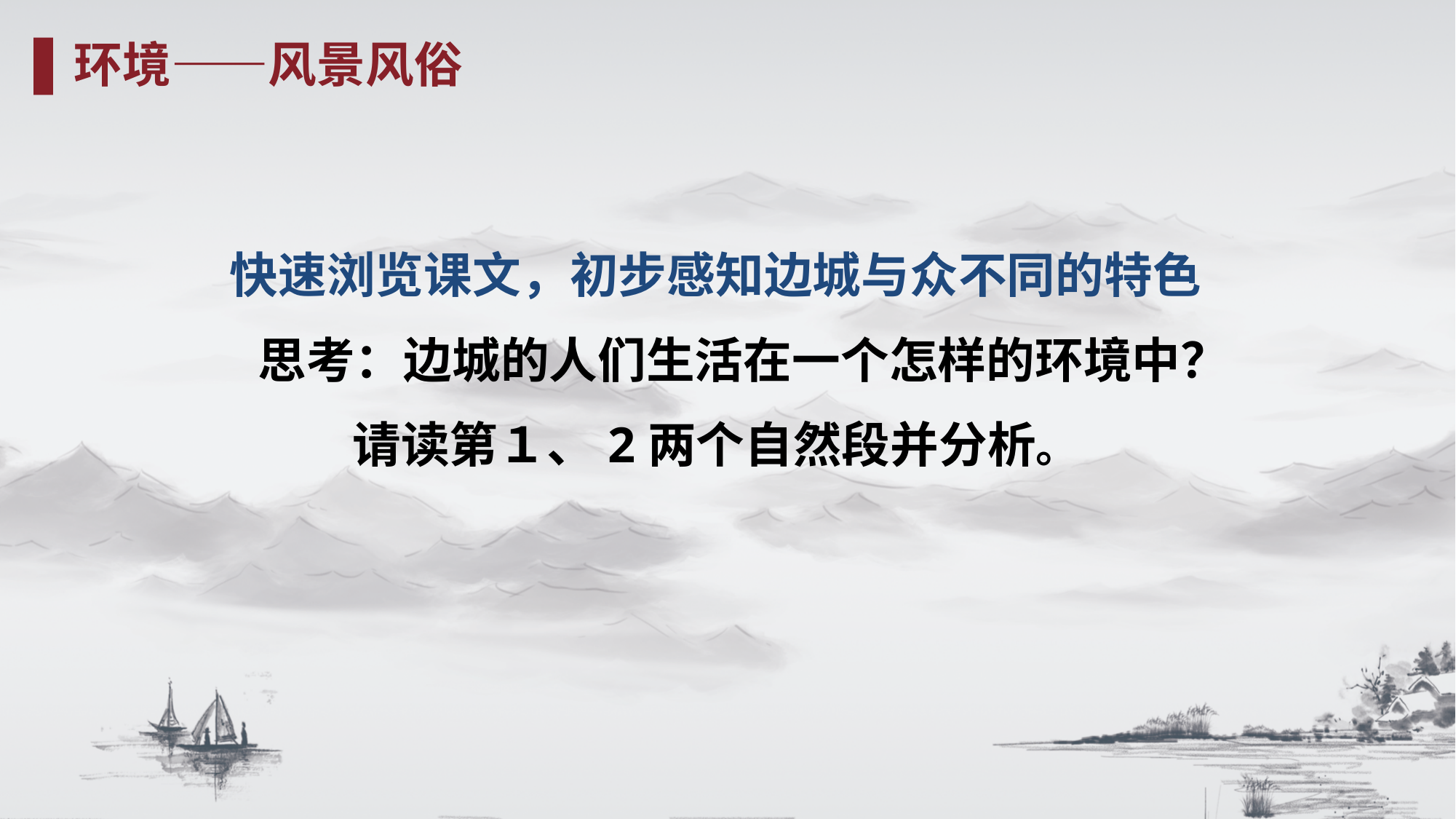

环境——风景风俗

快速浏览课文，初步感知边城与众不同的特色
    思考：边城的人们生活在一个怎样的环境中？
请读第１、2两个自然段并分析。